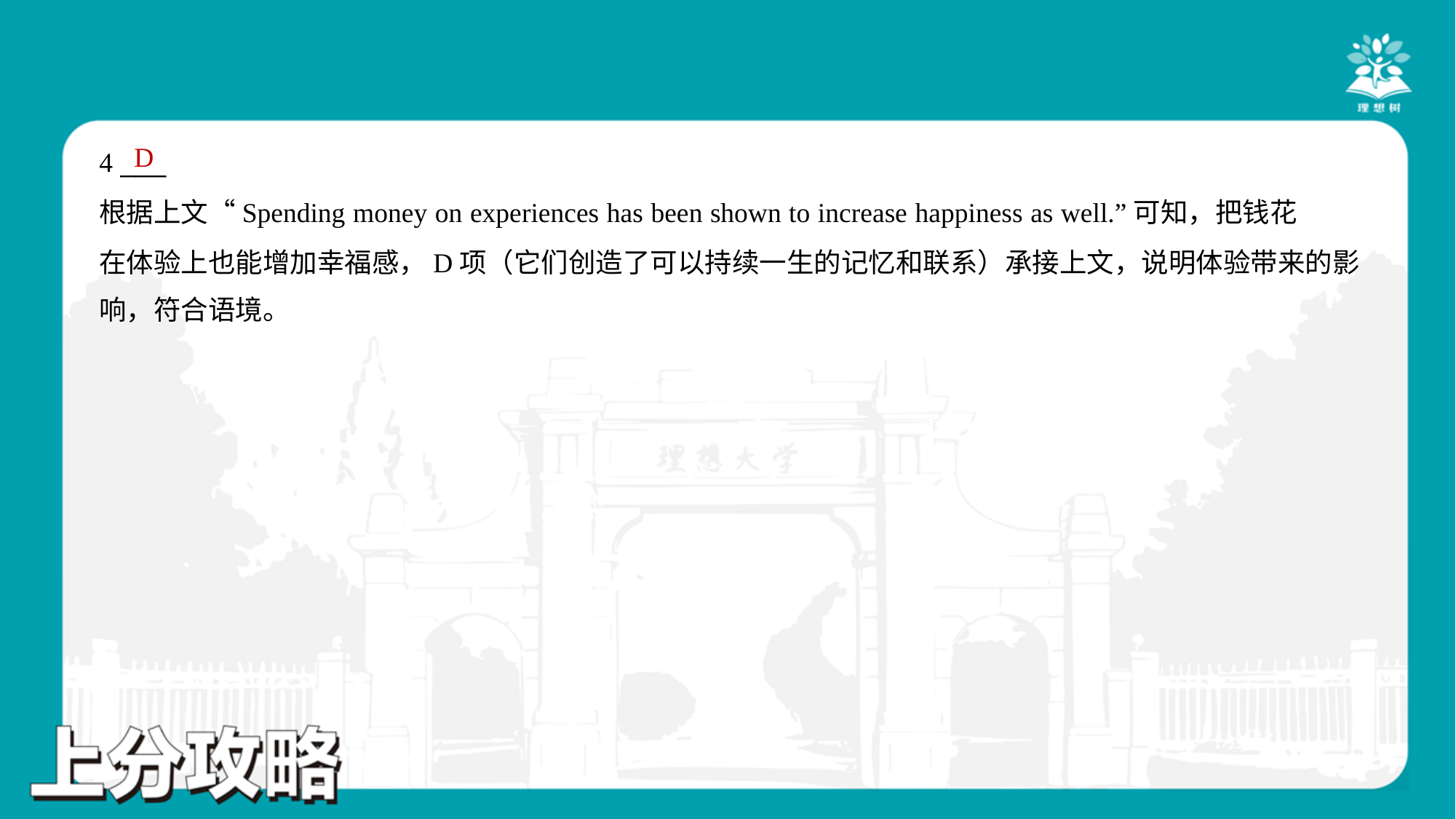

D
4 ___
根据上文“Spending money on experiences has been shown to increase happiness as well.”可知，把钱花
在体验上也能增加幸福感，D项（它们创造了可以持续一生的记忆和联系）承接上文，说明体验带来的影
响，符合语境。